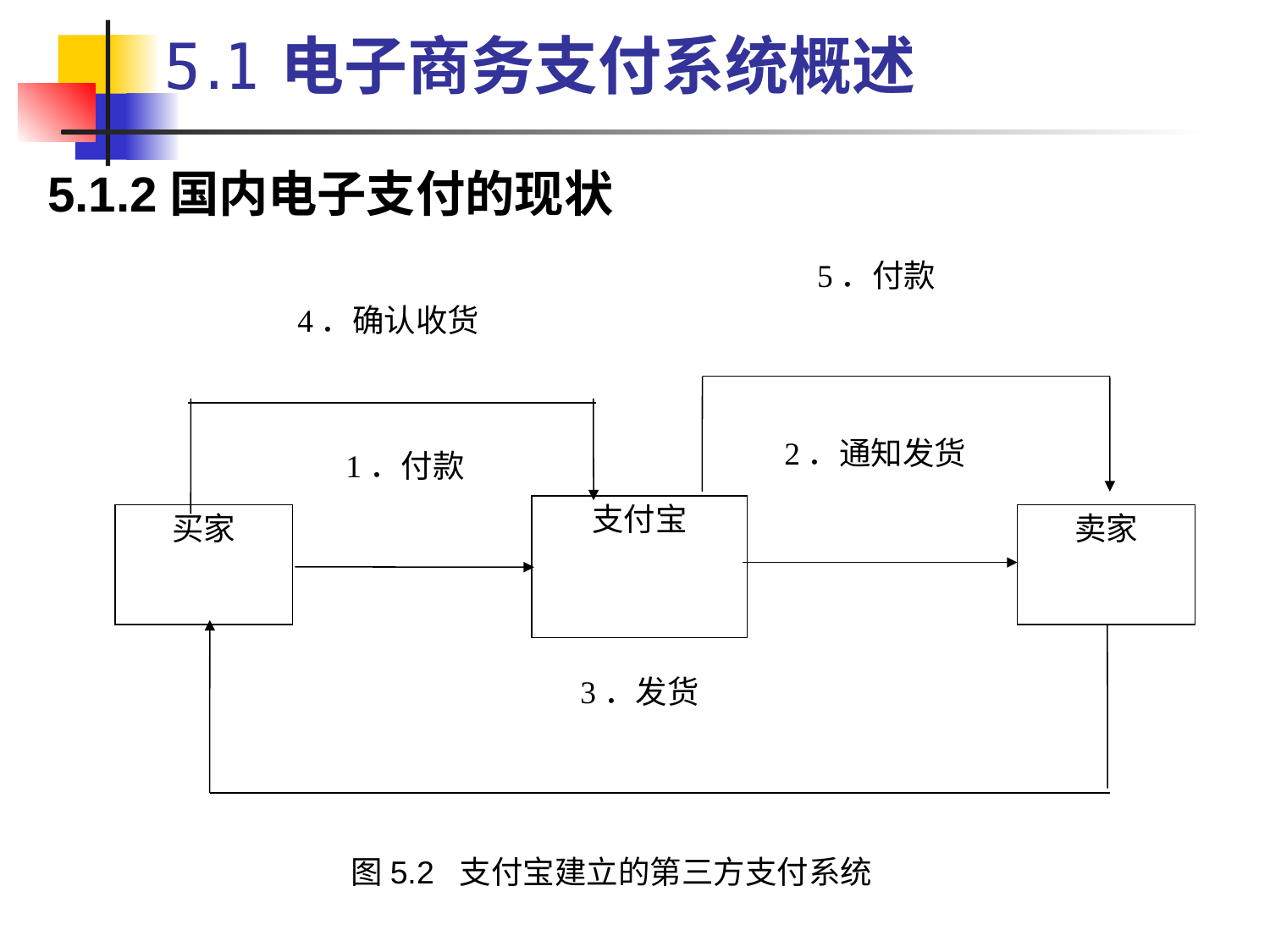

5.1电子商务支付系统概述
5.1.2国内电子支付的现状
5．付款
4．确认收货
2．通知发货
1．付款
支付宝
买家
卖家
3．发货
图5.2  支付宝建立的第三方支付系统